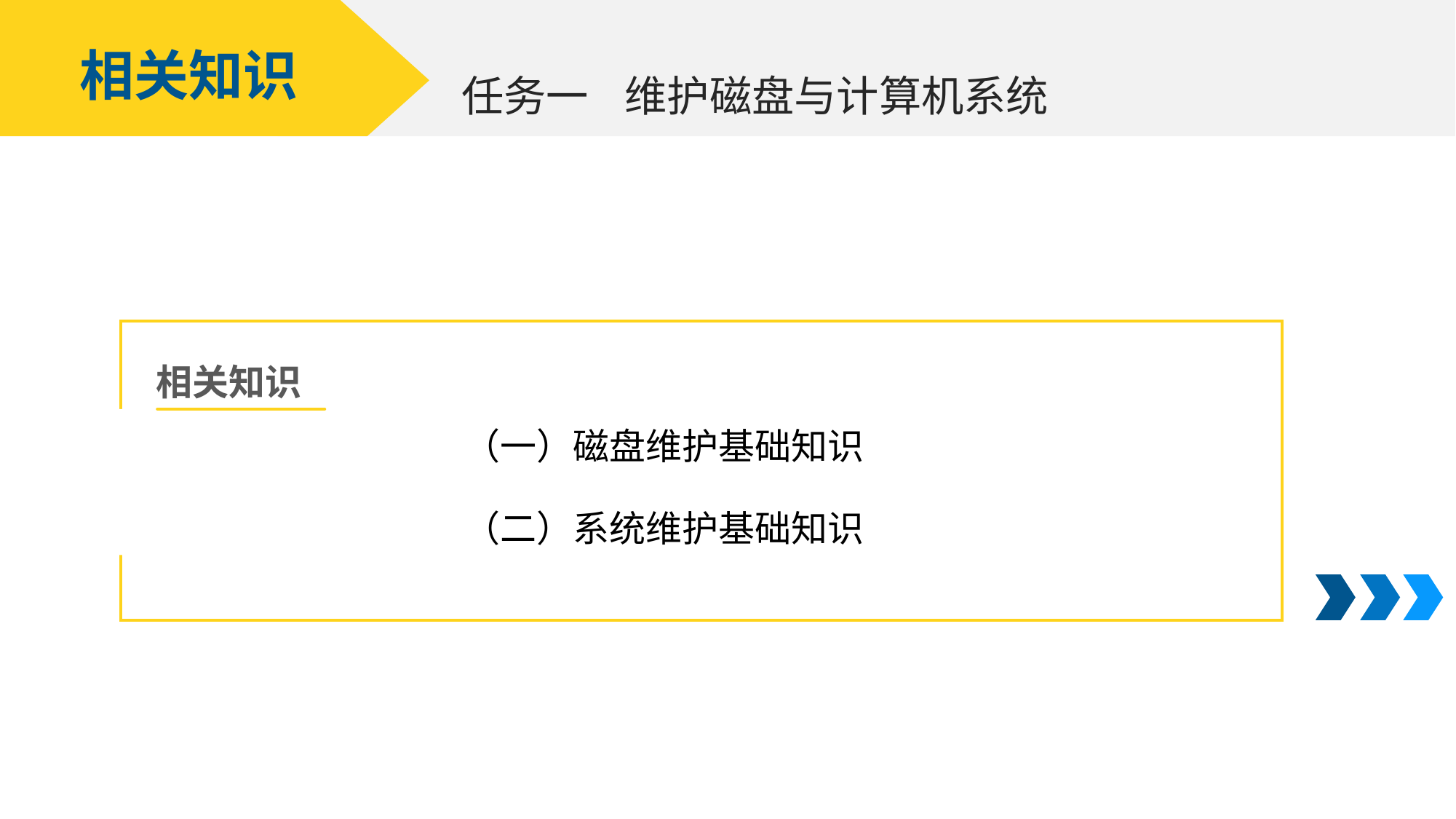

相关知识
维护磁盘与计算机系统
任务一

相关知识

（一）磁盘维护基础知识
（二）系统维护基础知识